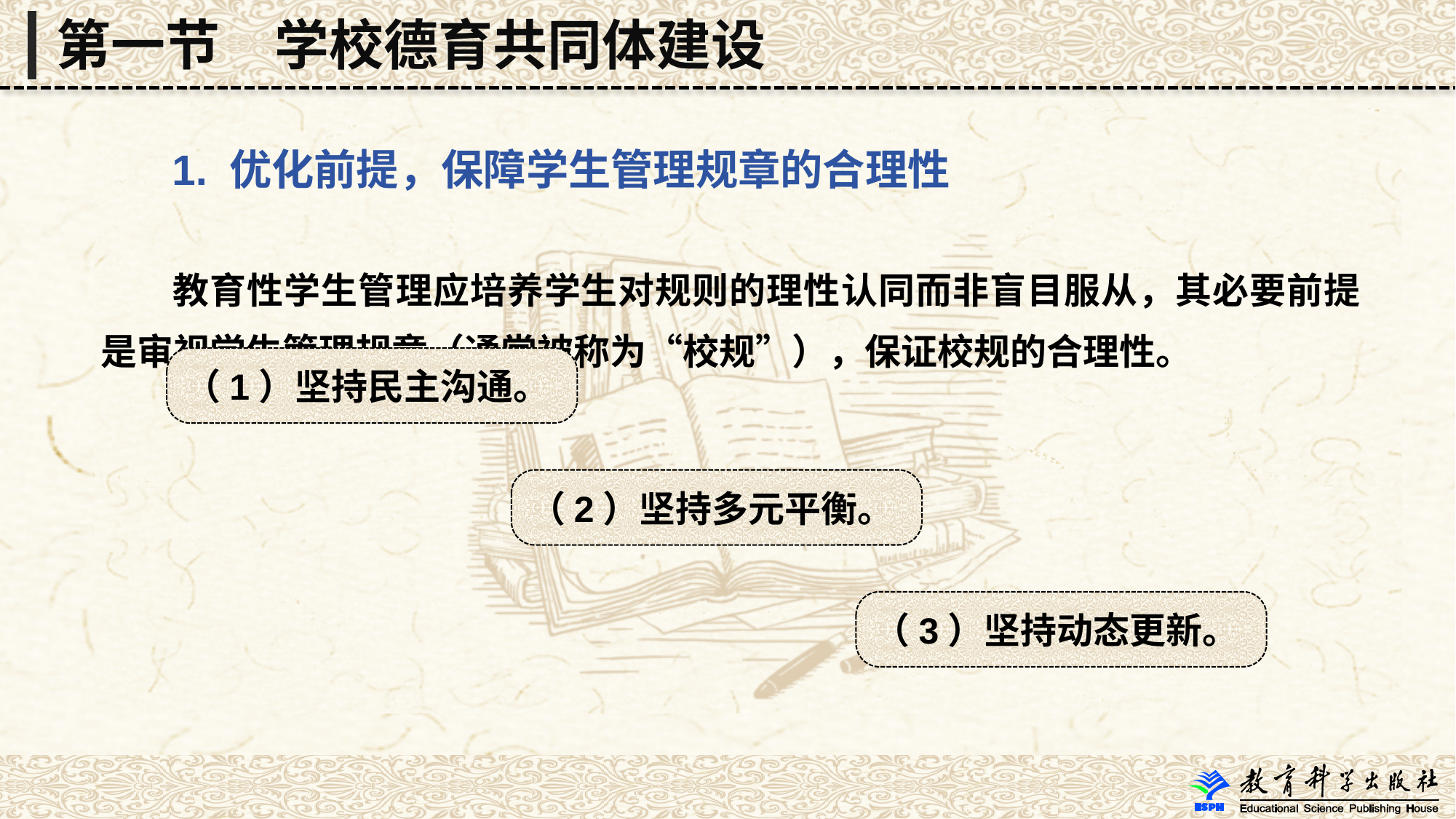

第一节　学校德育共同体建设
       1. 优化前提，保障学生管理规章的合理性

       教育性学生管理应培养学生对规则的理性认同而非盲目服从，其必要前提是审视学生管理规章（通常被称为“校规”），保证校规的合理性。
（1）坚持民主沟通。
（2）坚持多元平衡。
（3）坚持动态更新。